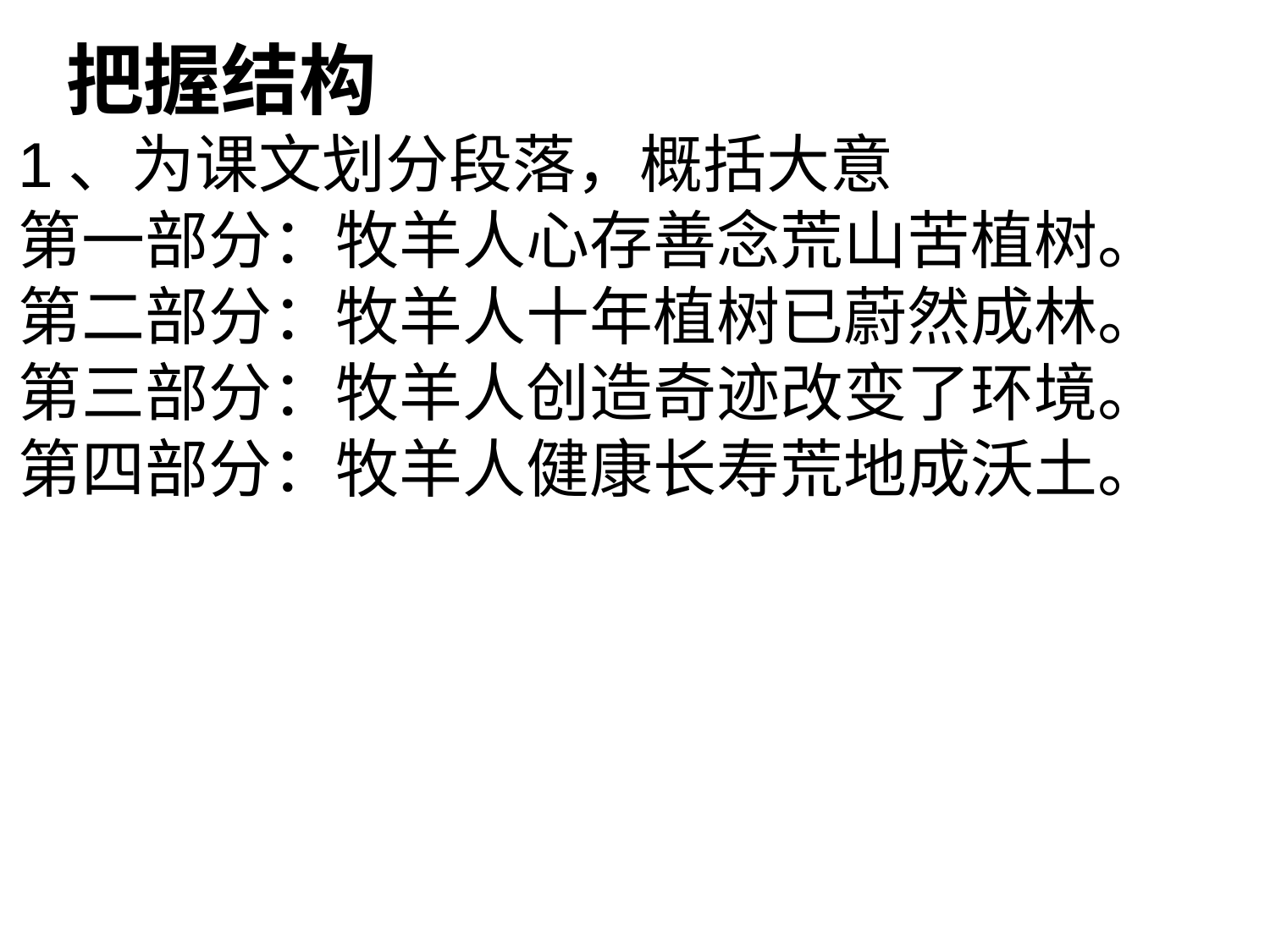

把握结构
1、为课文划分段落，概括大意
第一部分：牧羊人心存善念荒山苦植树。
第二部分：牧羊人十年植树已蔚然成林。
第三部分：牧羊人创造奇迹改变了环境。
第四部分：牧羊人健康长寿荒地成沃土。